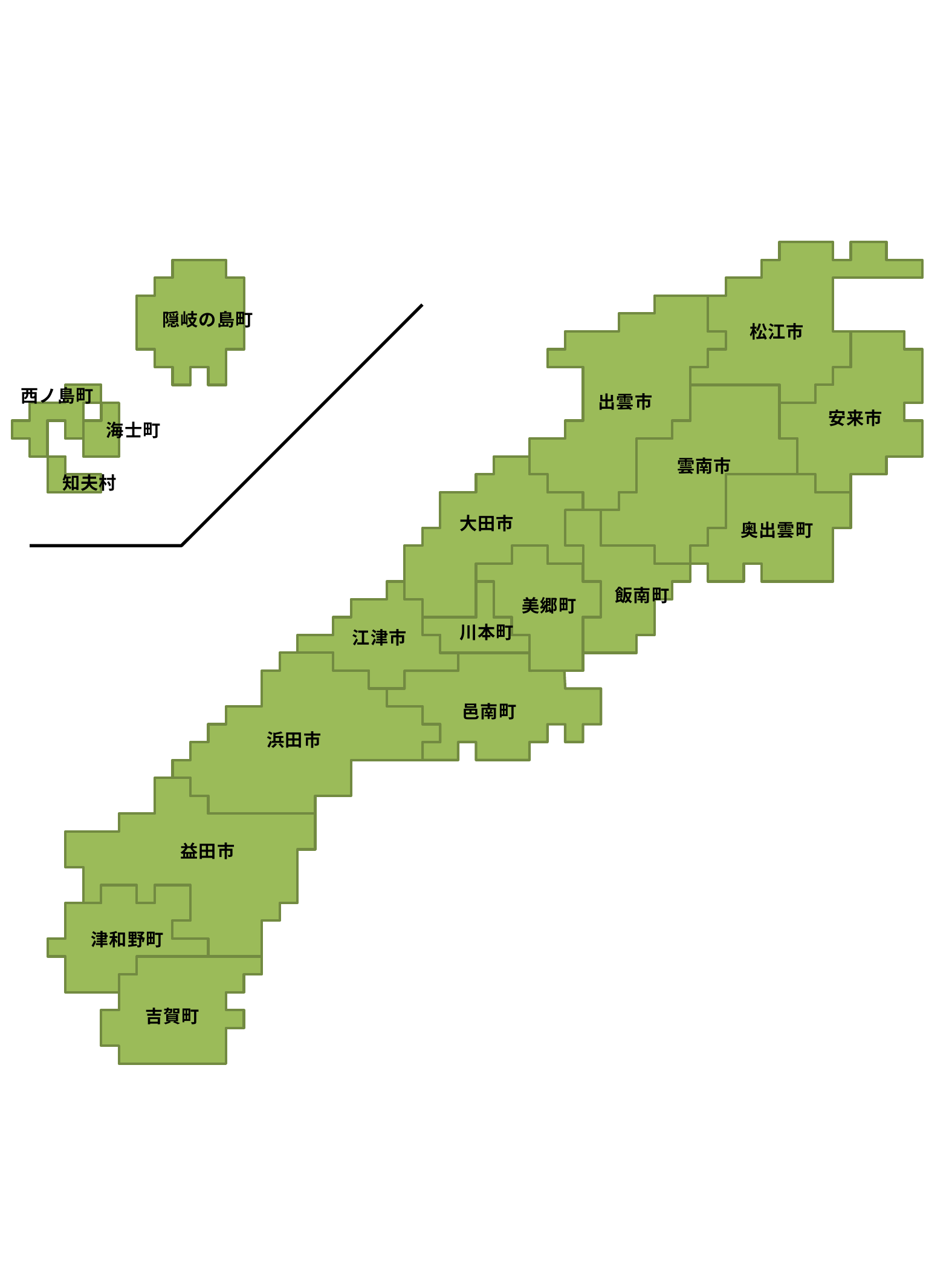

隠岐の島町
松江市
西ノ島町
出雲市
安来市
海士町
雲南市
知夫村
大田市
奥出雲町
飯南町
美郷町
川本町
江津市
邑南町
浜田市
益田市
津和野町
吉賀町